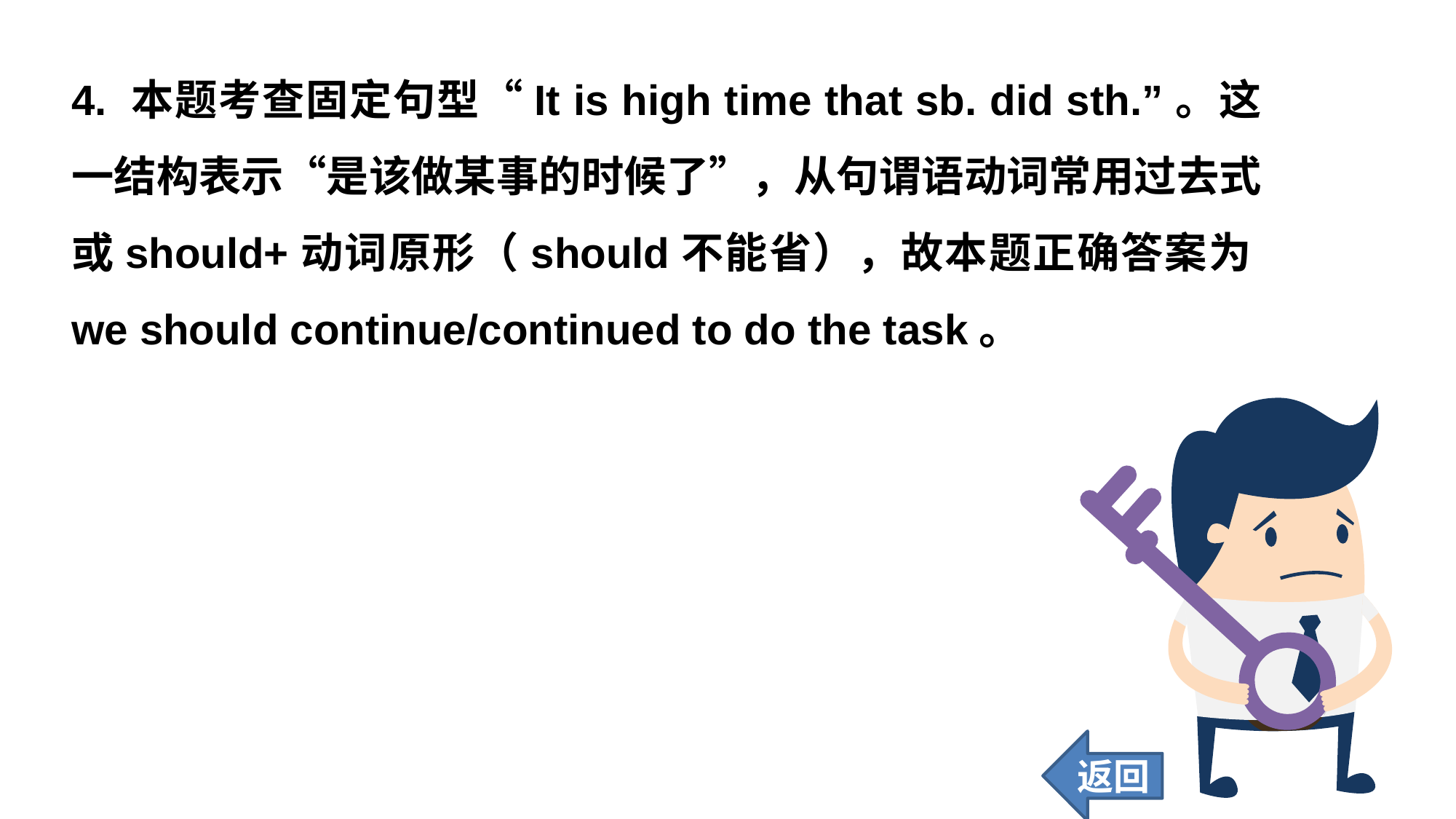

4. 本题考查固定句型“It is high time that sb. did sth.”。这一结构表示“是该做某事的时候了”，从句谓语动词常用过去式或should+动词原形（should不能省），故本题正确答案为we should continue/continued to do the task。

返回
113